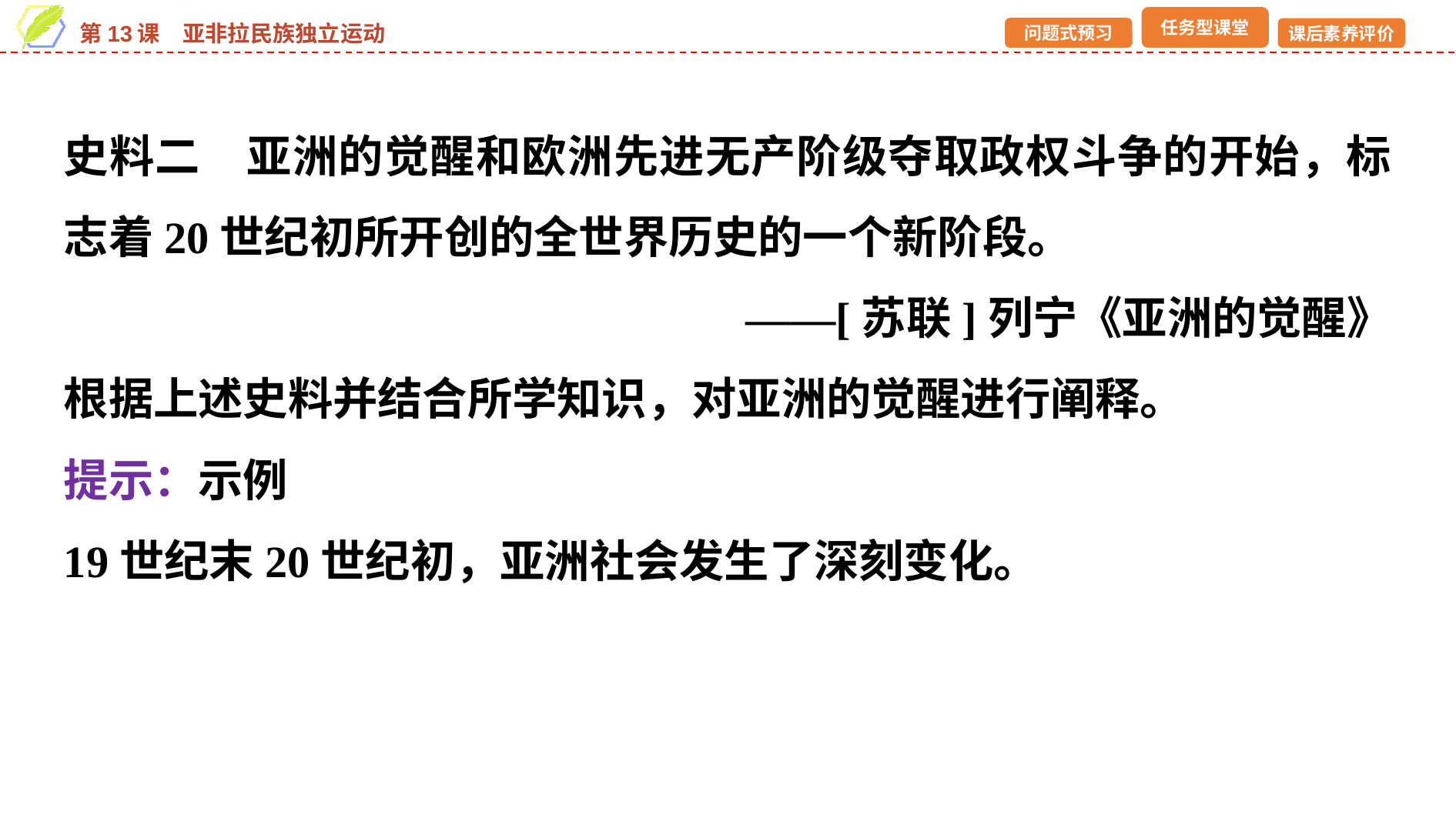

史料二　亚洲的觉醒和欧洲先进无产阶级夺取政权斗争的开始，标志着20世纪初所开创的全世界历史的一个新阶段。
——[苏联]列宁《亚洲的觉醒》
根据上述史料并结合所学知识，对亚洲的觉醒进行阐释。
提示：示例
19世纪末20世纪初，亚洲社会发生了深刻变化。